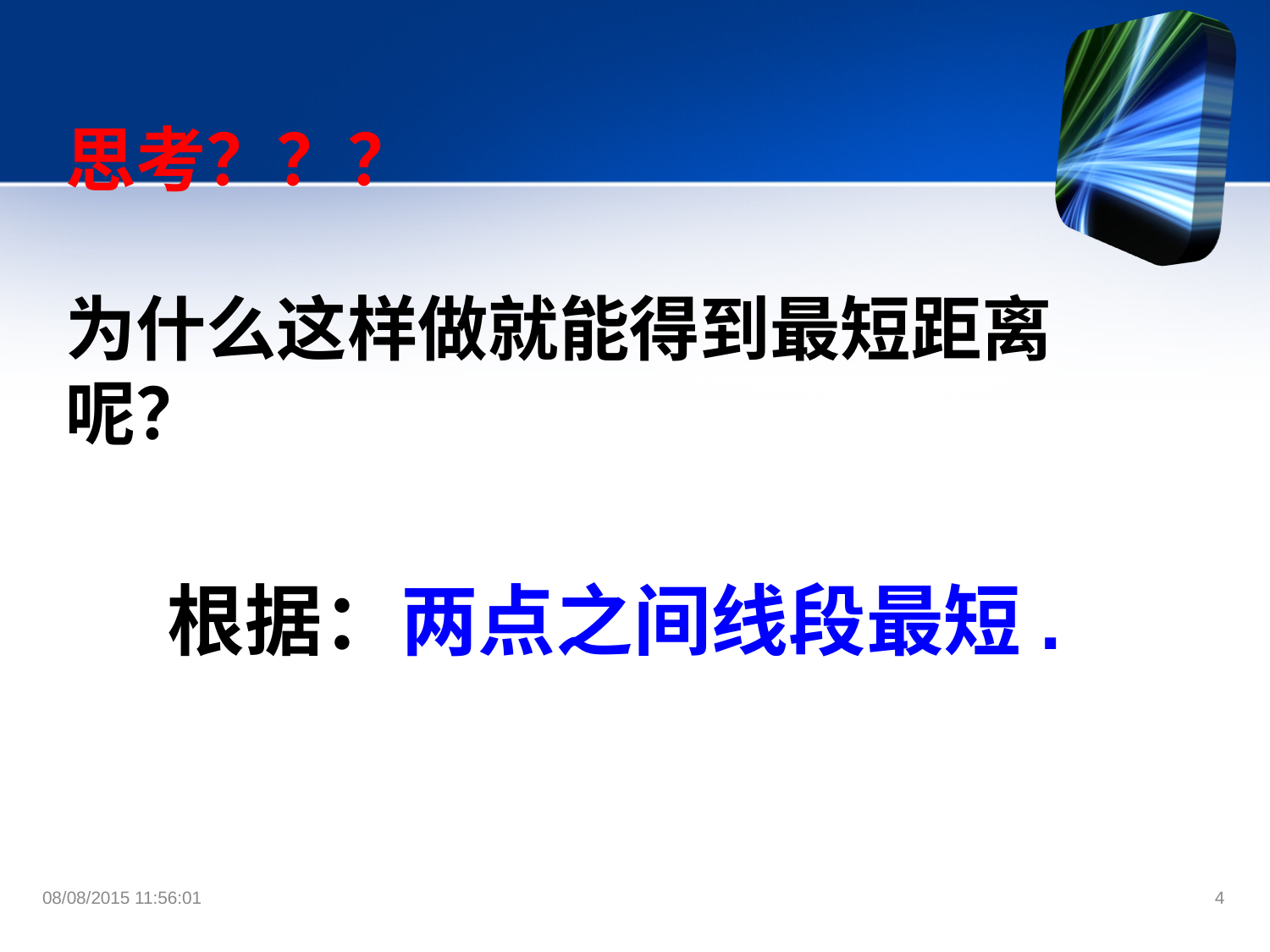

思考？？？

为什么这样做就能得到最短距离呢？ 学.科.网.zxxk.
根据：两点之间线段最短.

# 08/08/2015 11:56:01

4